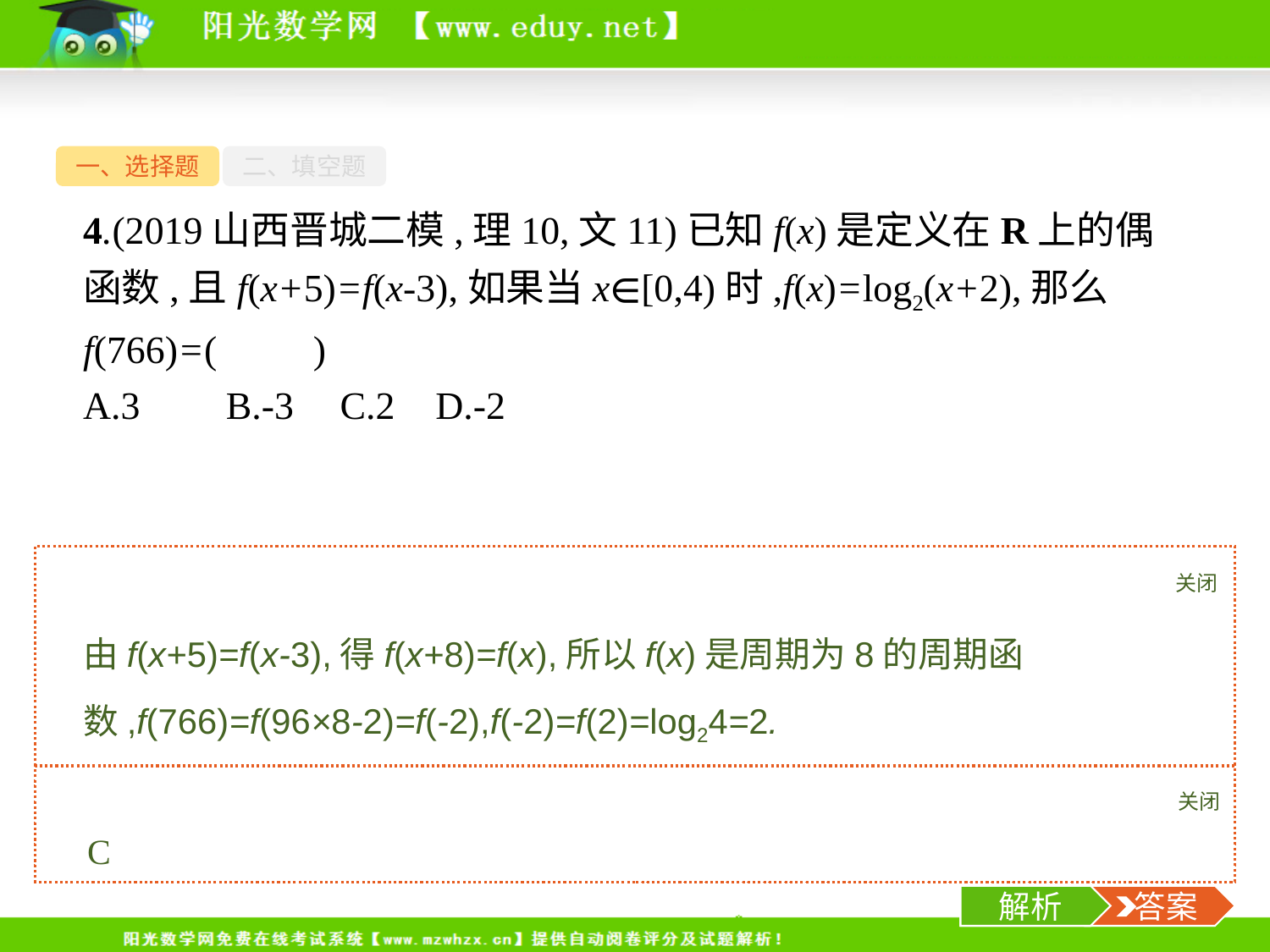

一、选择题
二、填空题
4.(2019山西晋城二模,理10,文11)已知f(x)是定义在R上的偶函数,且f(x+5)=f(x-3),如果当x∈[0,4)时,f(x)=log2(x+2),那么f(766)=(　　)
A.3	B.-3	C.2	D.-2

关闭
解析

由f(x+5)=f(x-3),得f(x+8)=f(x),所以f(x)是周期为8的周期函数,f(766)=f(96×8-2)=f(-2),f(-2)=f(2)=log24=2.

关闭
解析
  答案

C
-9-
解析
  答案